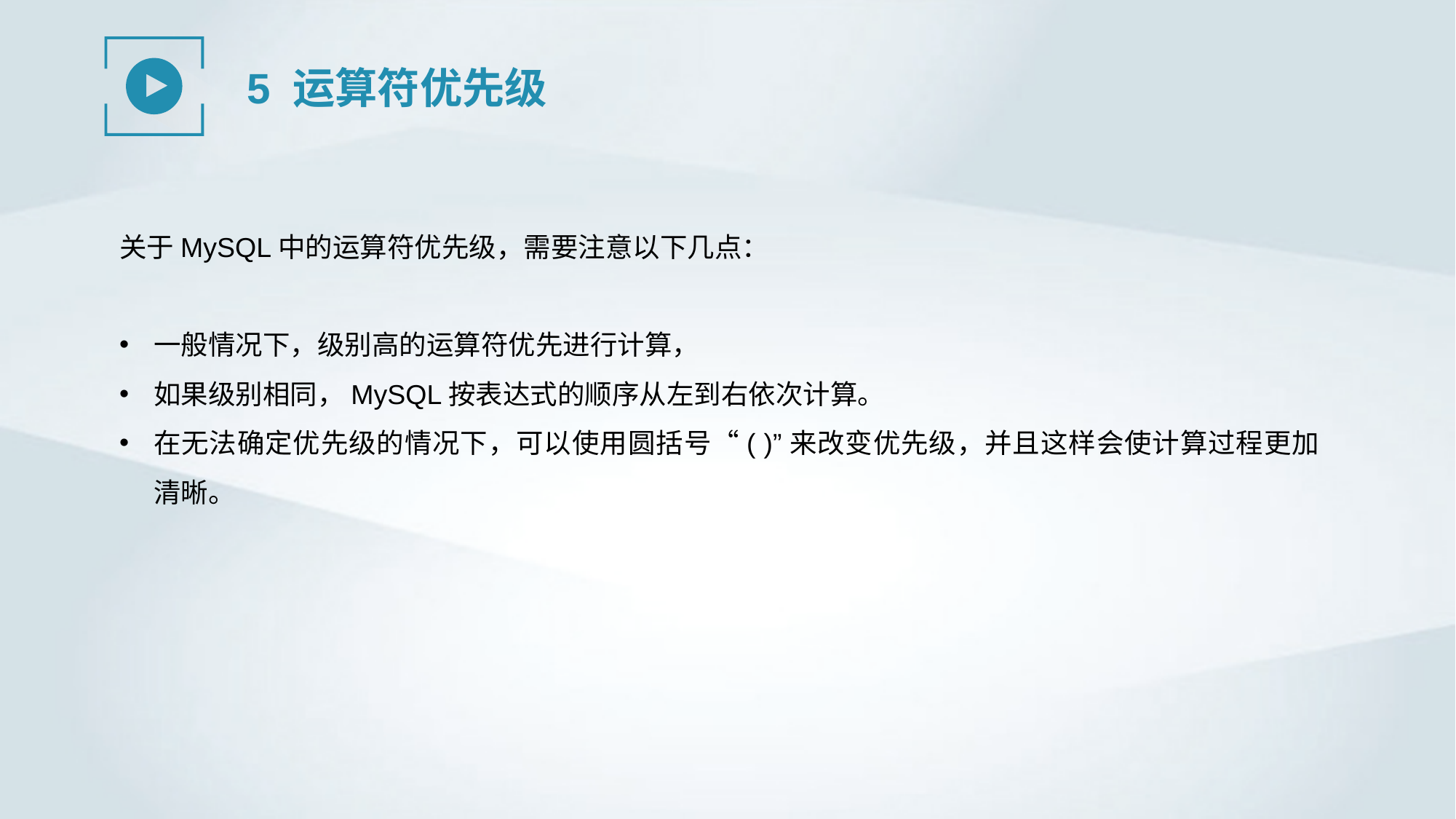

5 运算符优先级
关于MySQL中的运算符优先级，需要注意以下几点：
一般情况下，级别高的运算符优先进行计算，
如果级别相同，MySQL按表达式的顺序从左到右依次计算。
在无法确定优先级的情况下，可以使用圆括号“( )”来改变优先级，并且这样会使计算过程更加清晰。